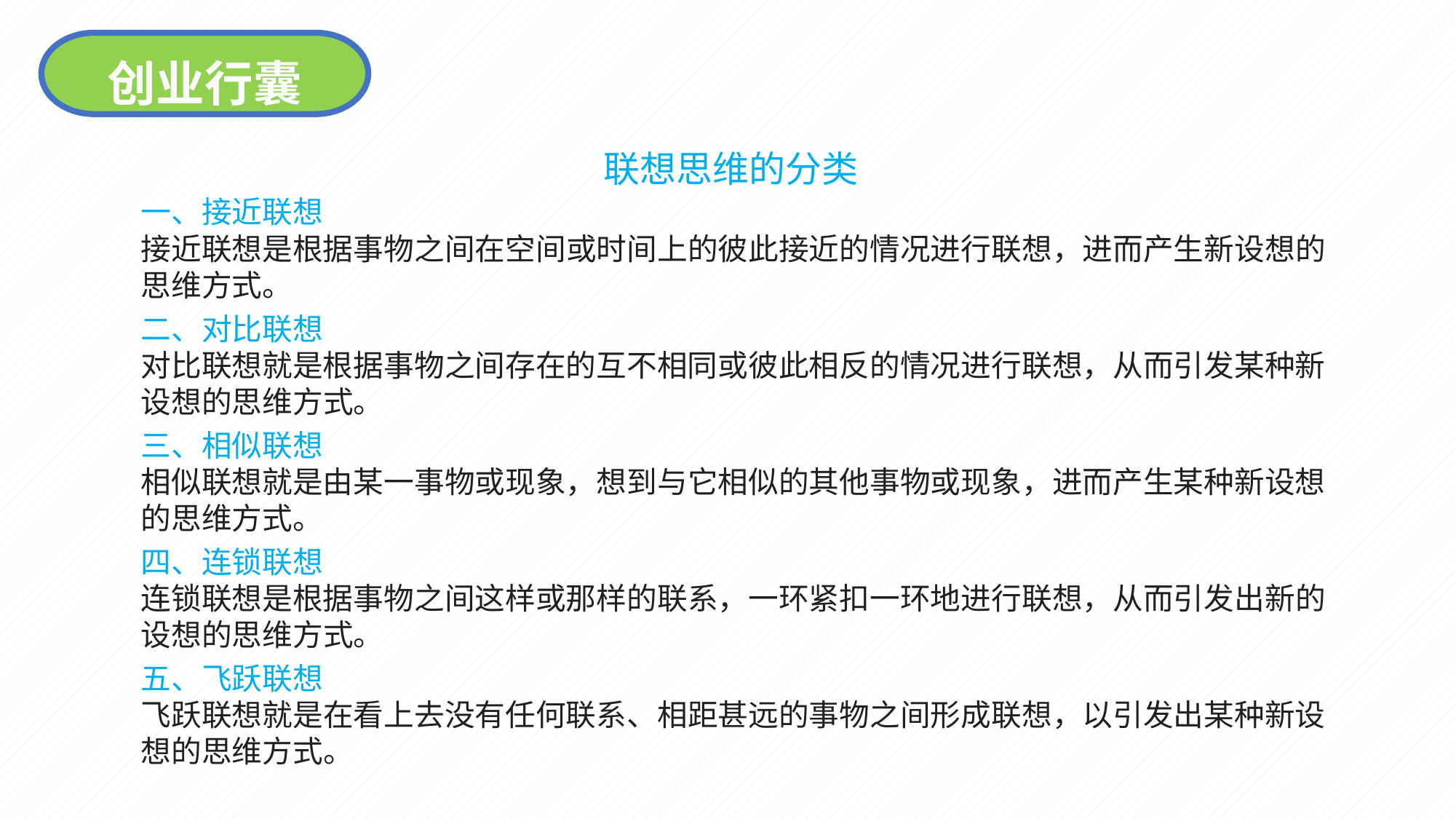

创业行囊

联想思维的分类
一、接近联想
接近联想是根据事物之间在空间或时间上的彼此接近的情况进行联想，进而产生新设想的思维方式。
二、对比联想
对比联想就是根据事物之间存在的互不相同或彼此相反的情况进行联想，从而引发某种新设想的思维方式。
三、相似联想
相似联想就是由某一事物或现象，想到与它相似的其他事物或现象，进而产生某种新设想的思维方式。
四、连锁联想
连锁联想是根据事物之间这样或那样的联系，一环紧扣一环地进行联想，从而引发出新的设想的思维方式。
五、飞跃联想
飞跃联想就是在看上去没有任何联系、相距甚远的事物之间形成联想，以引发出某种新设想的思维方式。